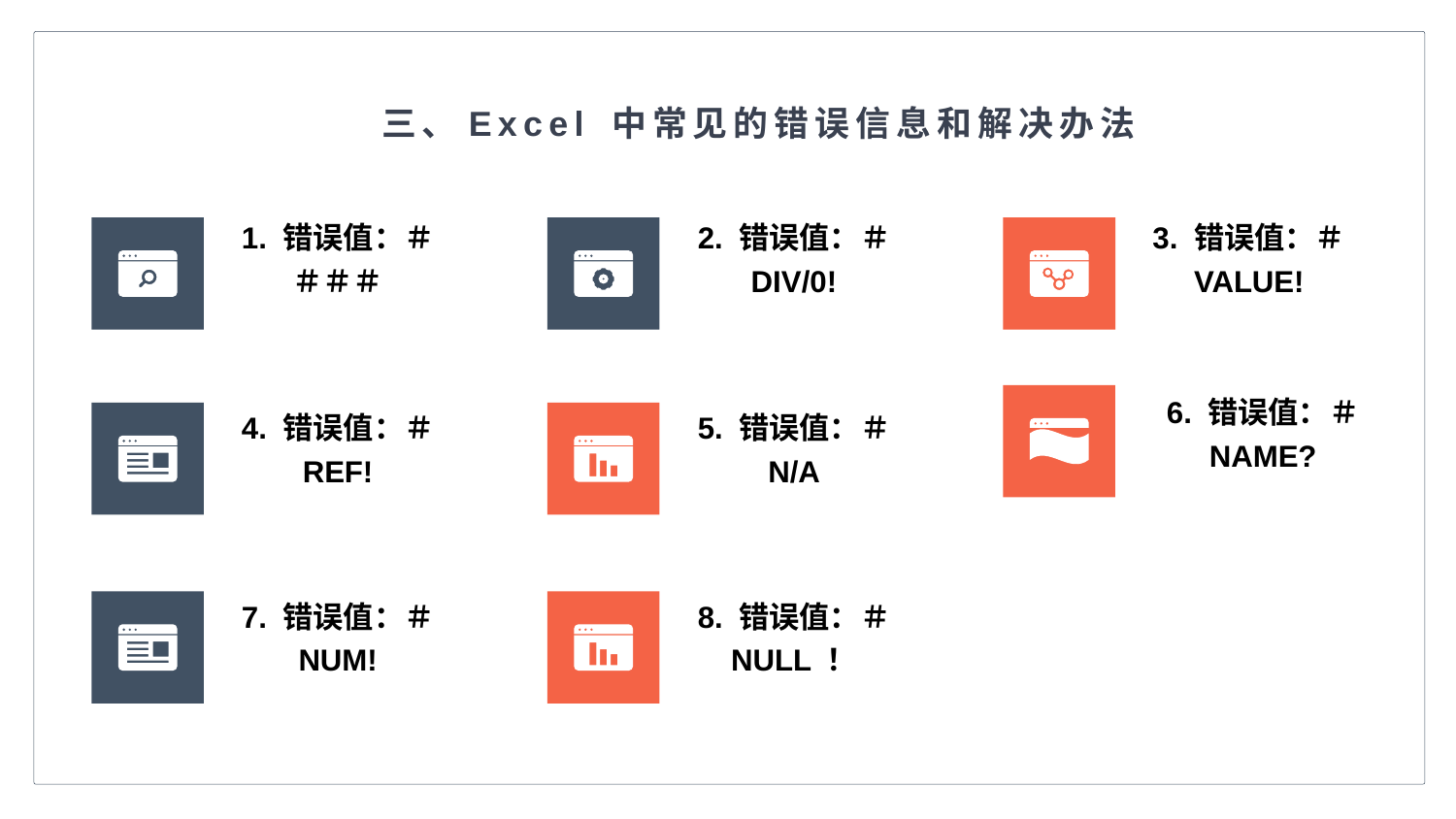

三、Excel 中常见的错误信息和解决办法
1. 错误值：＃＃＃＃
2. 错误值：＃ DIV/0!
3. 错误值：＃ VALUE!

6. 错误值：＃ NAME?

4. 错误值：＃ REF!
5. 错误值：＃ N/A

7. 错误值：＃ NUM!
8. 错误值：＃ NULL ！